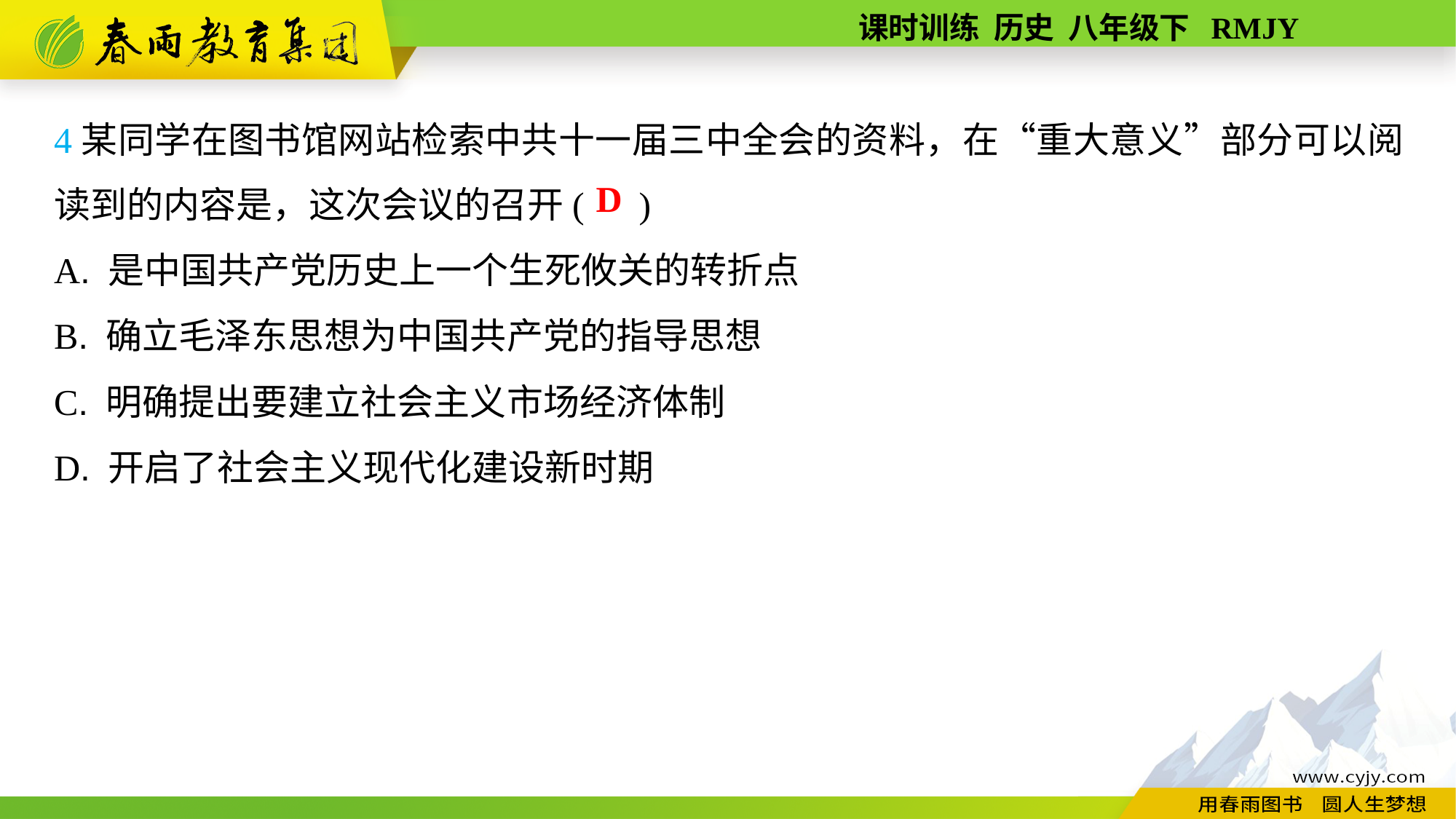

4某同学在图书馆网站检索中共十一届三中全会的资料，在“重大意义”部分可以阅读到的内容是，这次会议的召开(      )
A. 是中国共产党历史上一个生死攸关的转折点
B. 确立毛泽东思想为中国共产党的指导思想
C. 明确提出要建立社会主义市场经济体制
D. 开启了社会主义现代化建设新时期
D